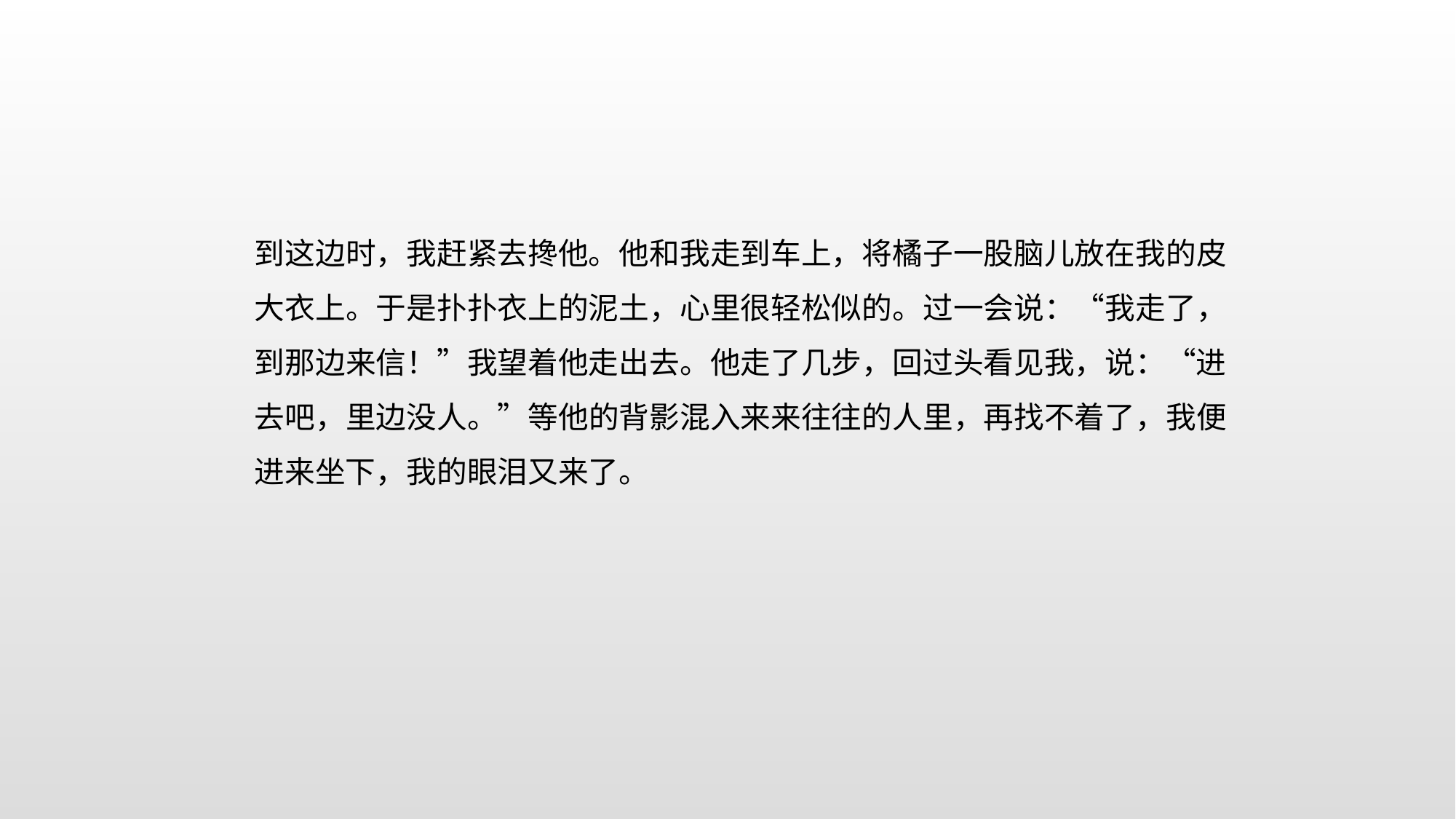

到这边时，我赶紧去搀他。他和我走到车上，将橘子一股脑儿放在我的皮大衣上。于是扑扑衣上的泥土，心里很轻松似的。过一会说：“我走了，到那边来信！”我望着他走出去。他走了几步，回过头看见我，说：“进去吧，里边没人。”等他的背影混入来来往往的人里，再找不着了，我便进来坐下，我的眼泪又来了。